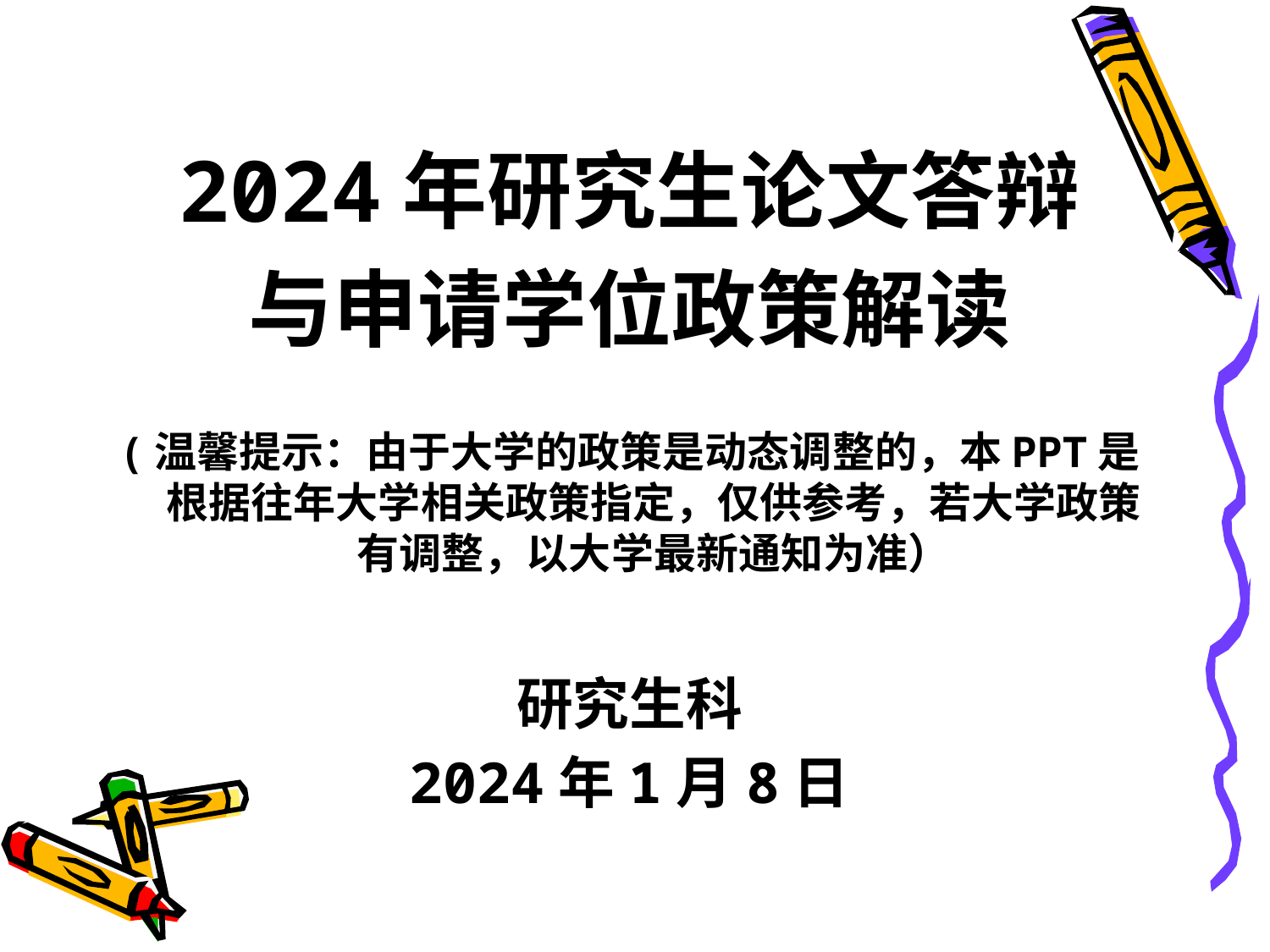

2024年研究生论文答辩
与申请学位政策解读

(温馨提示：由于大学的政策是动态调整的，本PPT是根据往年大学相关政策指定，仅供参考，若大学政策有调整，以大学最新通知为准）

研究生科
2024年1月8日